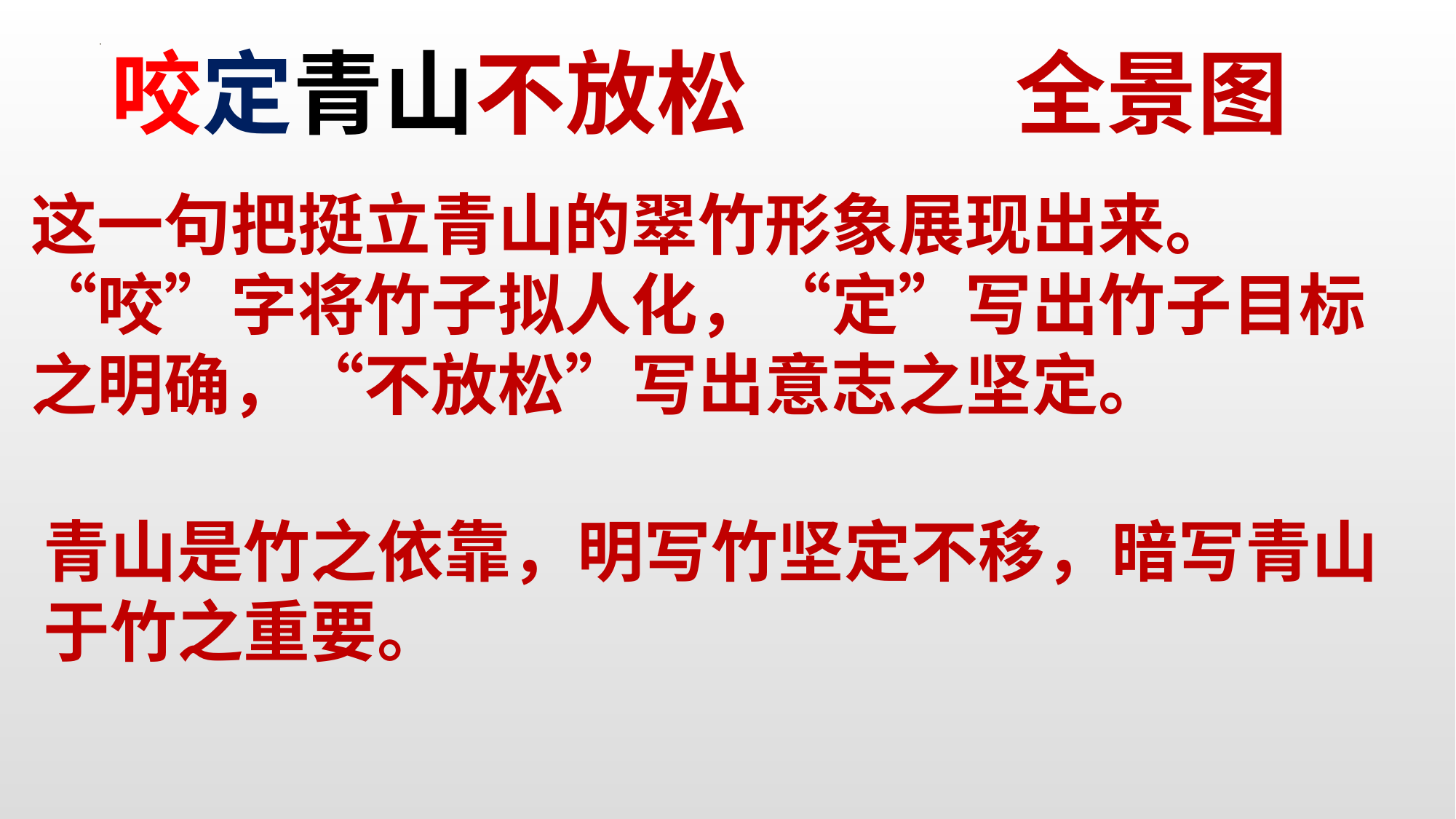

咬定青山不放松
全景图
这一句把挺立青山的翠竹形象展现出来。“咬”字将竹子拟人化，“定”写出竹子目标之明确，“不放松”写出意志之坚定。
青山是竹之依靠，明写竹坚定不移，暗写青山于竹之重要。